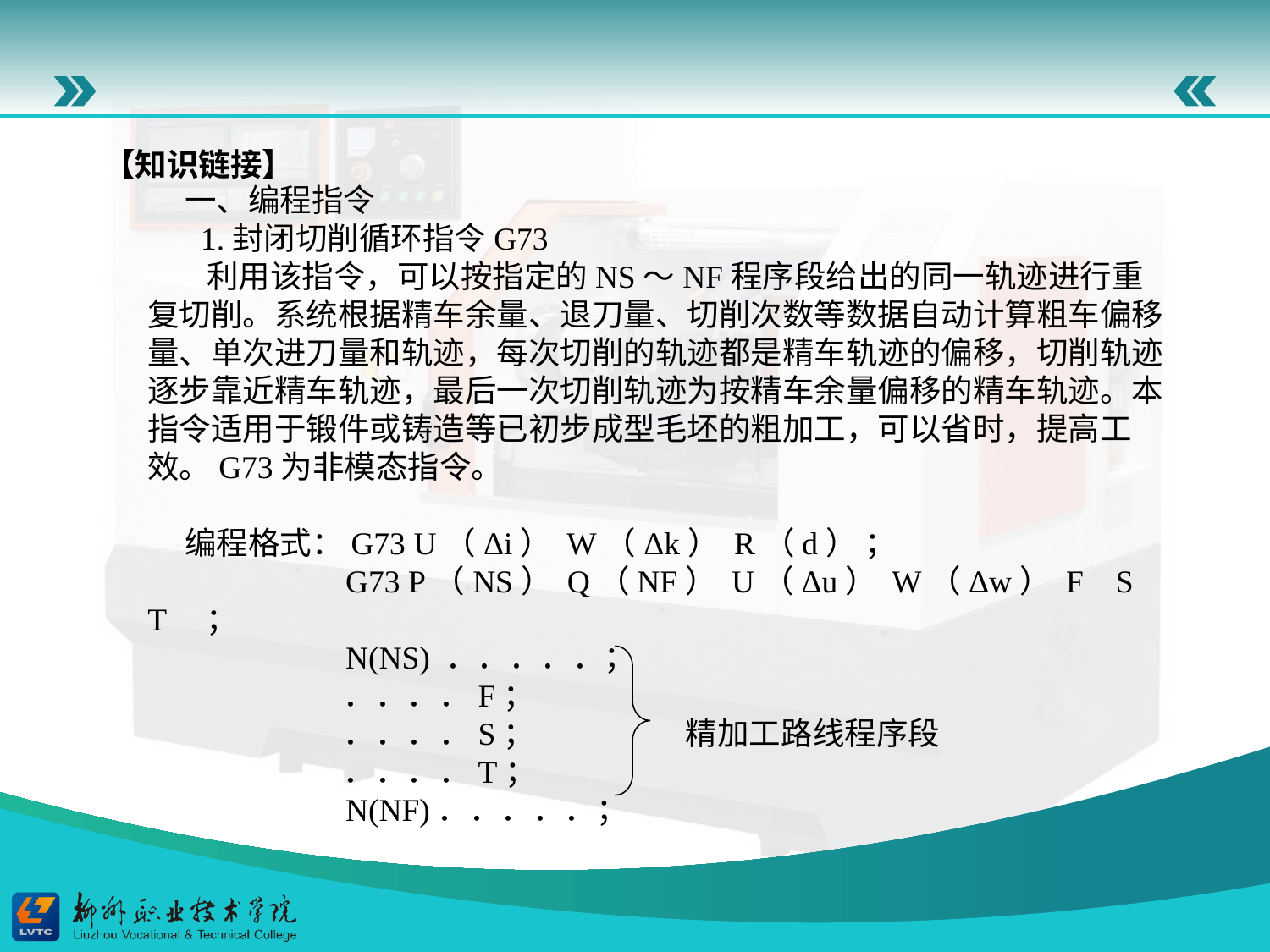

【知识链接】
一、编程指令
  1.封闭切削循环指令G73
  利用该指令，可以按指定的NS～NF程序段给出的同一轨迹进行重复切削。系统根据精车余量、退刀量、切削次数等数据自动计算粗车偏移量、单次进刀量和轨迹，每次切削的轨迹都是精车轨迹的偏移，切削轨迹逐步靠近精车轨迹，最后一次切削轨迹为按精车余量偏移的精车轨迹。本指令适用于锻件或铸造等已初步成型毛坯的粗加工，可以省时，提高工效。G73为非模态指令。

编程格式：G73 U（Δi） W（Δk） R（d） ；
                    G73 P（NS） Q（NF） U（Δu） W（Δw） F    S    T    ；
                    N(NS) ．．．．．；
                     ．．．．F；
                     ．．．．S；                     精加工路线程序段
                     ．．．．T；
                    N(NF)．．．．．；